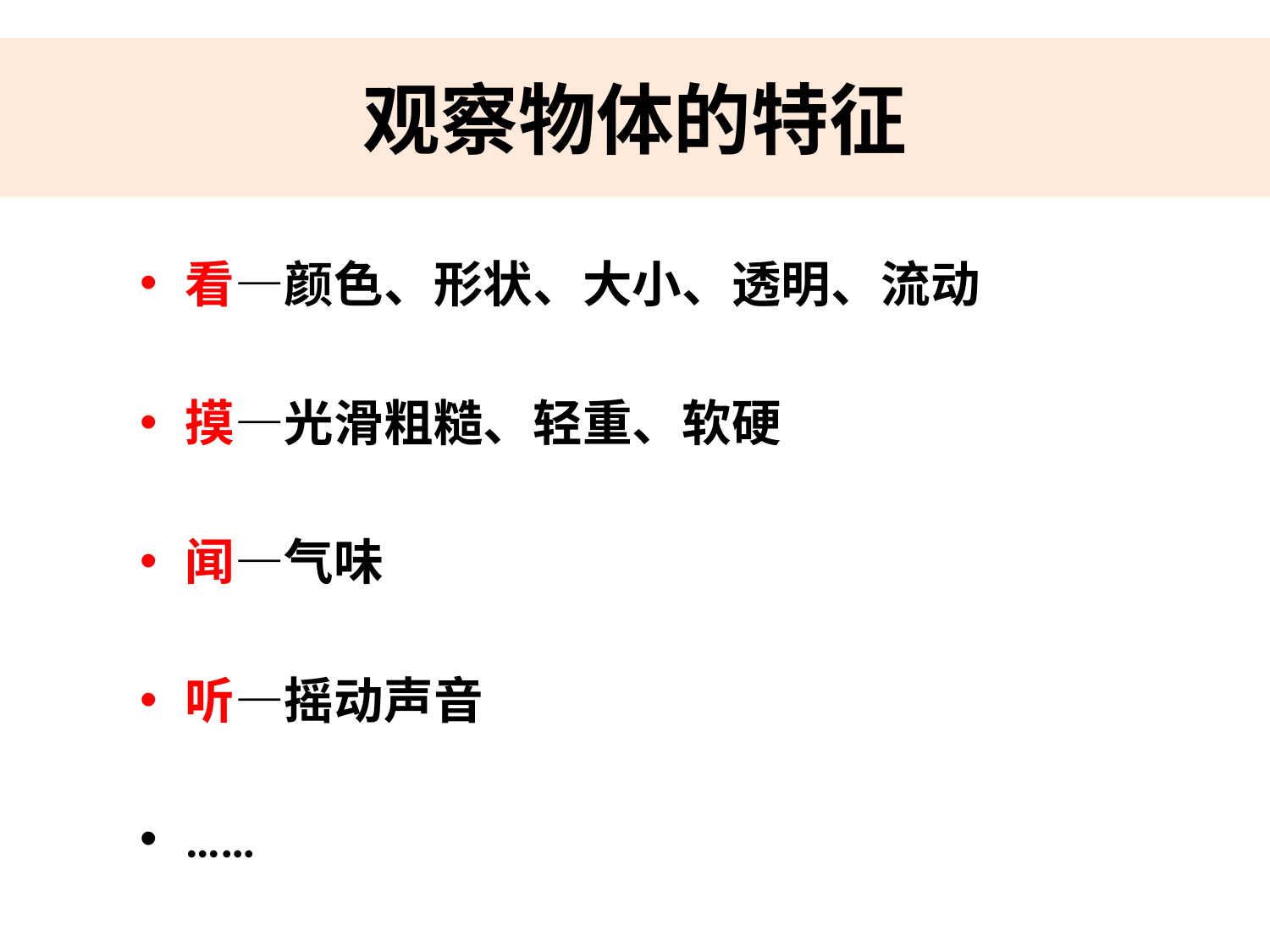

# 观察物体的特征
看—颜色、形状、大小、透明、流动

摸—光滑粗糙、轻重、软硬

闻—气味

听—摇动声音

……